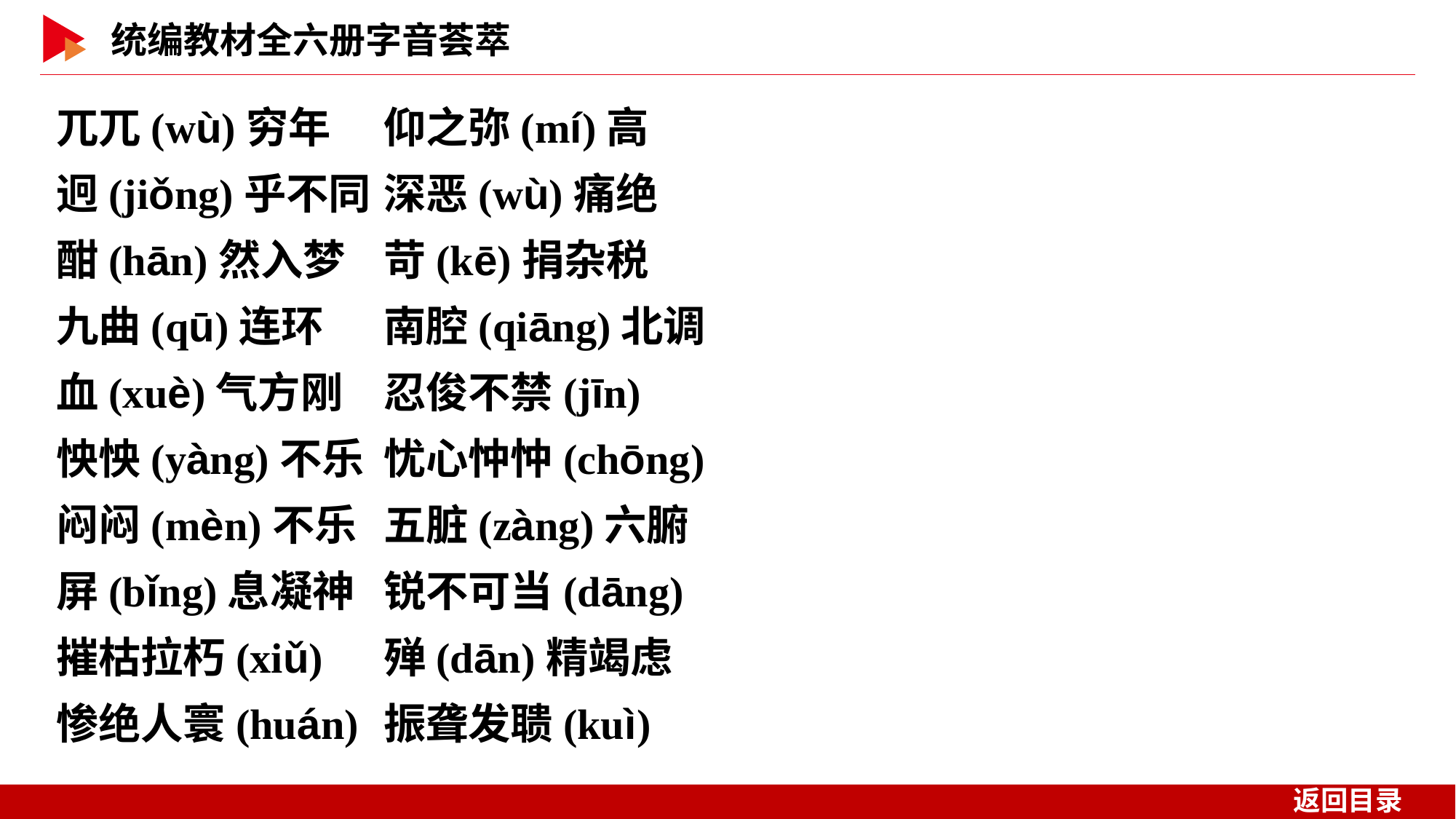

兀兀(wù)穷年	仰之弥(mí)高
迥(jiǒng)乎不同	深恶(wù)痛绝
酣(hān)然入梦	苛(kē)捐杂税
九曲(qū)连环	南腔(qiāng)北调
血(xuè)气方刚	忍俊不禁(jīn)
怏怏(yàng)不乐	忧心忡忡(chōng)
闷闷(mèn)不乐	五脏(zàng)六腑
屏(bǐng)息凝神	锐不可当(dāng)
摧枯拉朽(xiǔ)	殚(dān)精竭虑
惨绝人寰(huán)	振聋发聩(kuì)